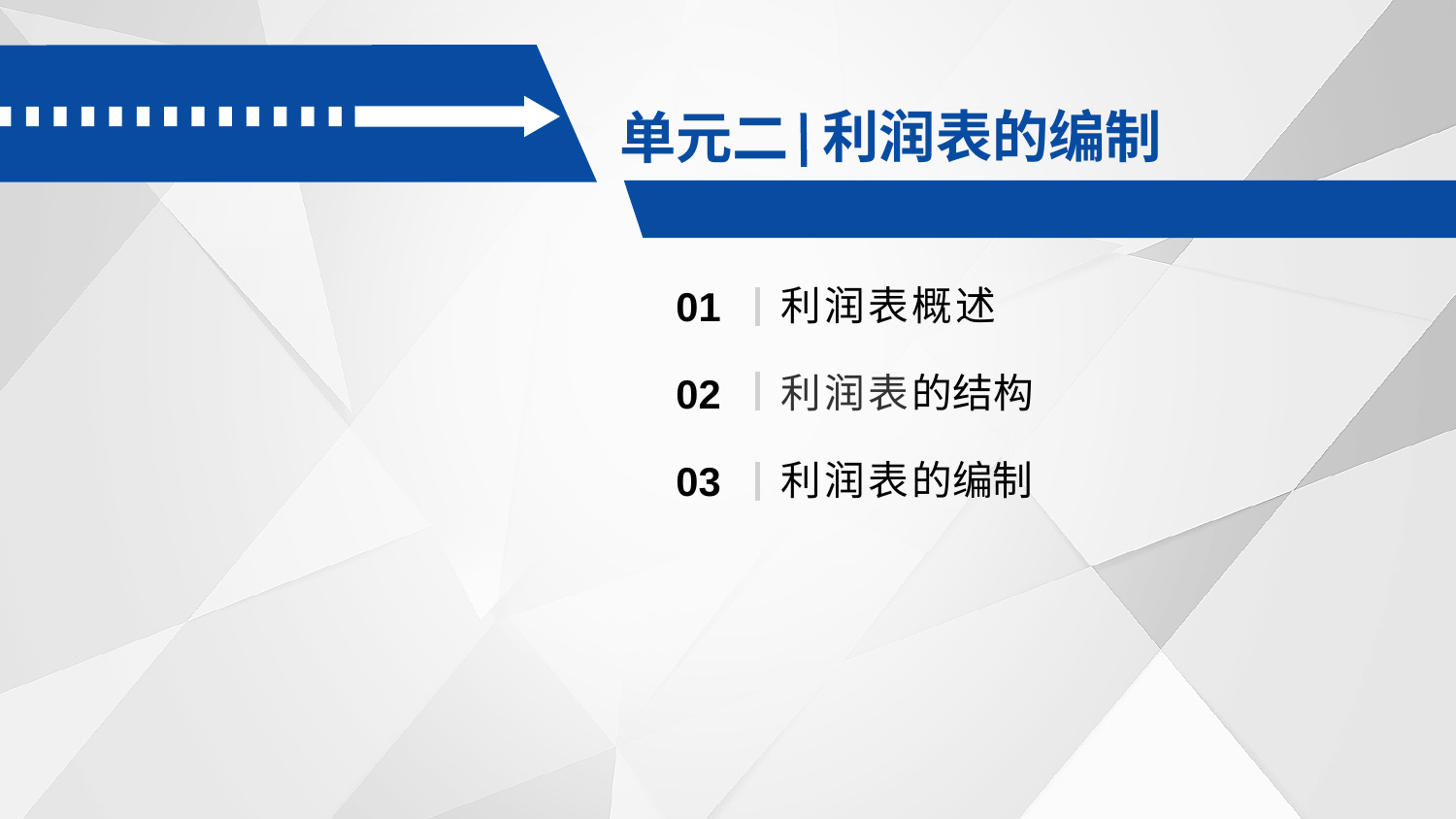

利润表的编制

单元二

利润表概述
01
利润表的结构
02
利润表的编制
03